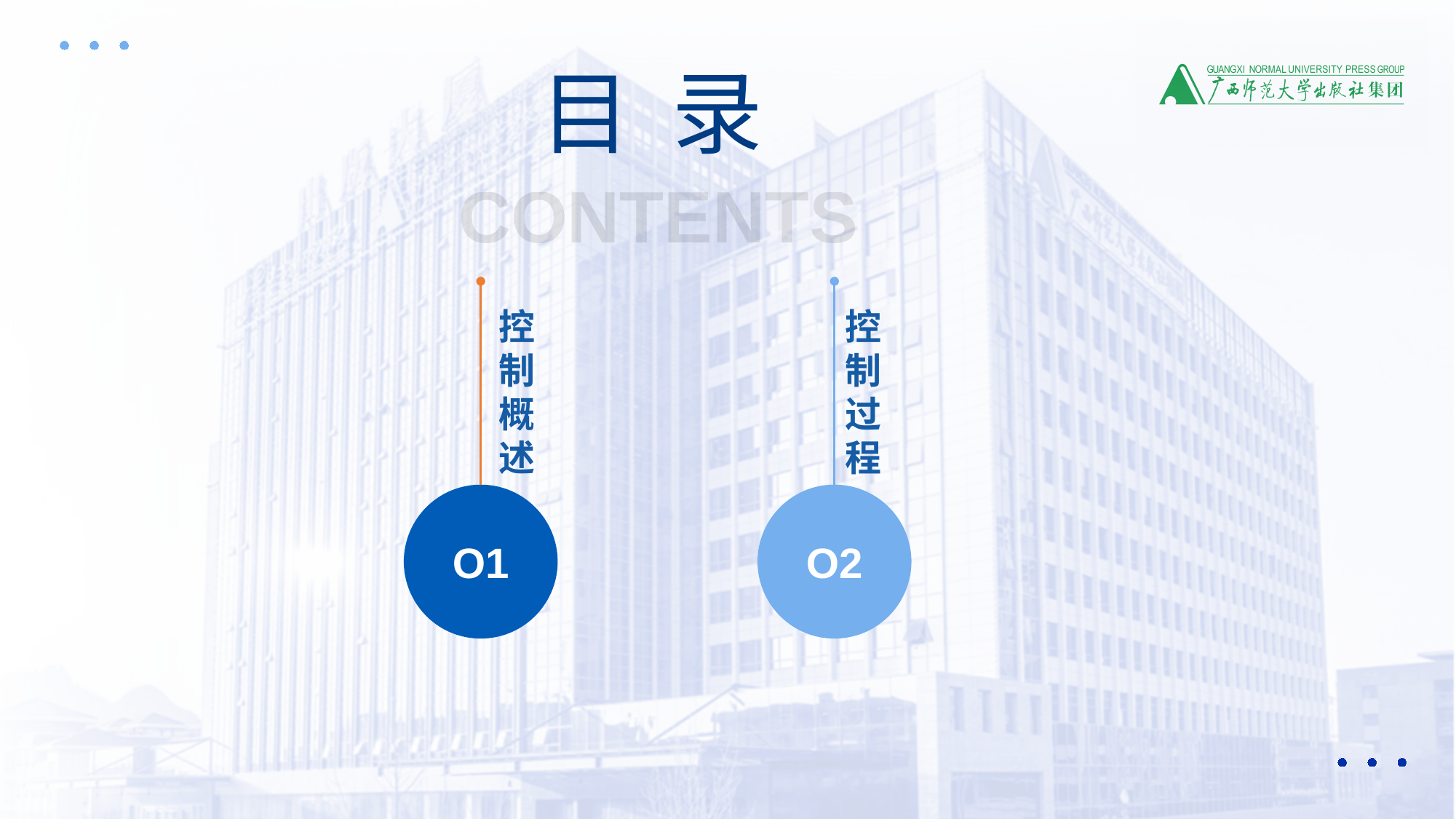

目  录
CONTENTS
控
制
概
述
控
制
过
程
O1
O2